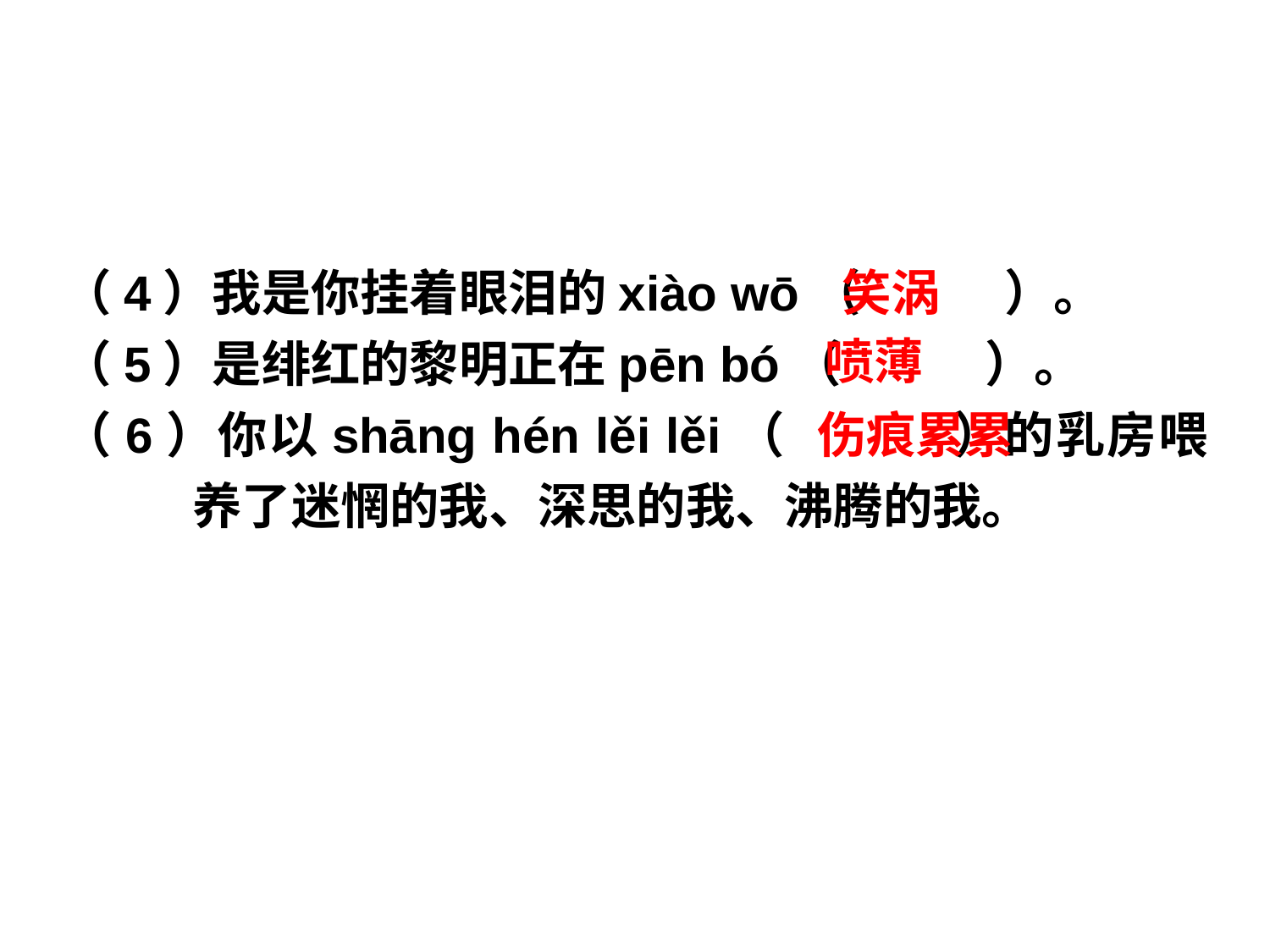

（4）我是你挂着眼泪的xiào wō（　    　）。
（5）是绯红的黎明正在pēn bó（　    　）。
（6）你以shāng hén lěi lěi（　         ）的乳房喂养了迷惘的我、深思的我、沸腾的我。
笑涡
喷薄
伤痕累累